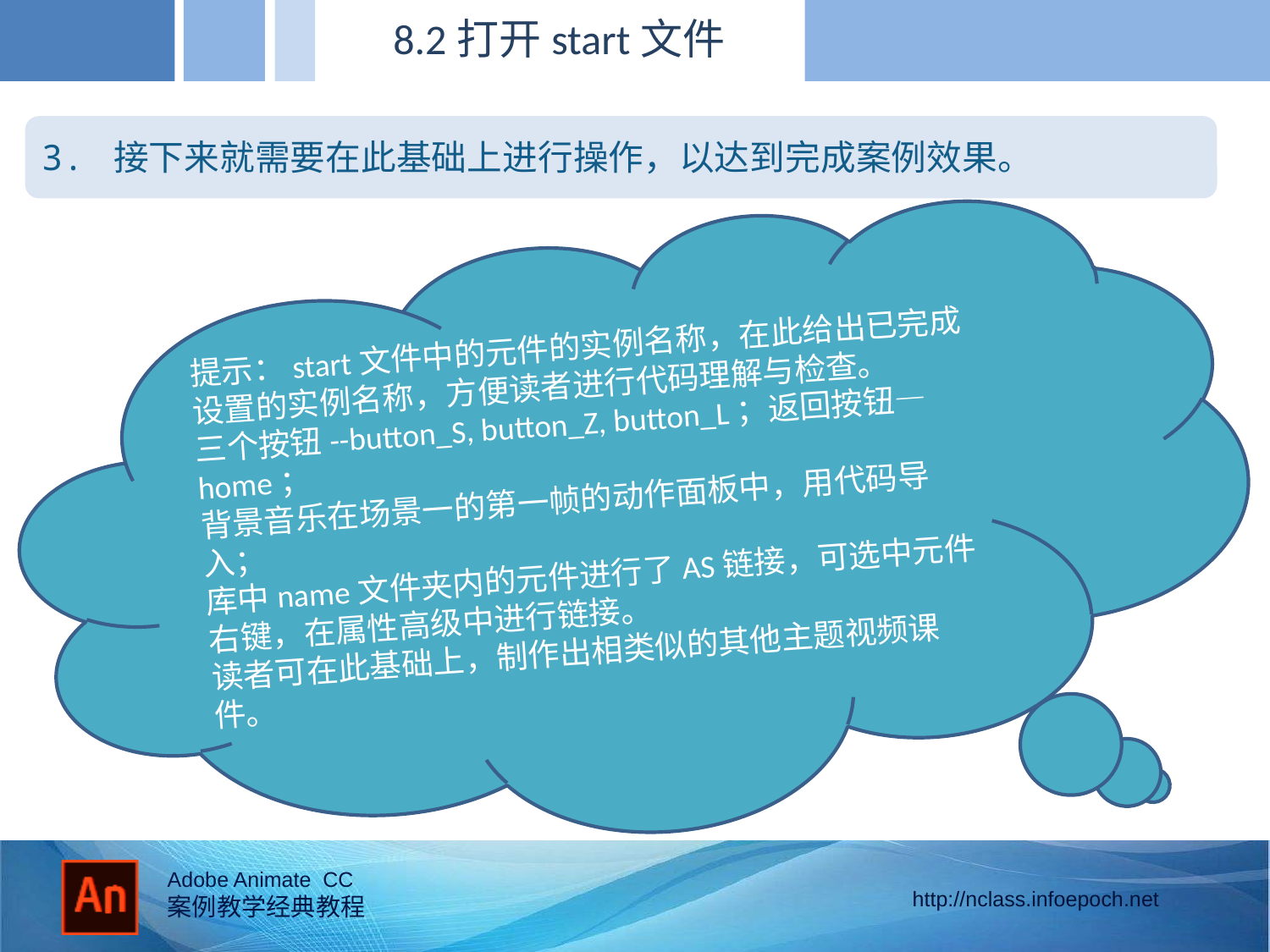

8.2打开start文件
3. 接下来就需要在此基础上进行操作，以达到完成案例效果。
提示：start文件中的元件的实例名称，在此给出已完成设置的实例名称，方便读者进行代码理解与检查。
三个按钮--button_S, button_Z, button_L；返回按钮—home；
背景音乐在场景一的第一帧的动作面板中，用代码导入；
库中name文件夹内的元件进行了AS链接，可选中元件右键，在属性高级中进行链接。
读者可在此基础上，制作出相类似的其他主题视频课件。